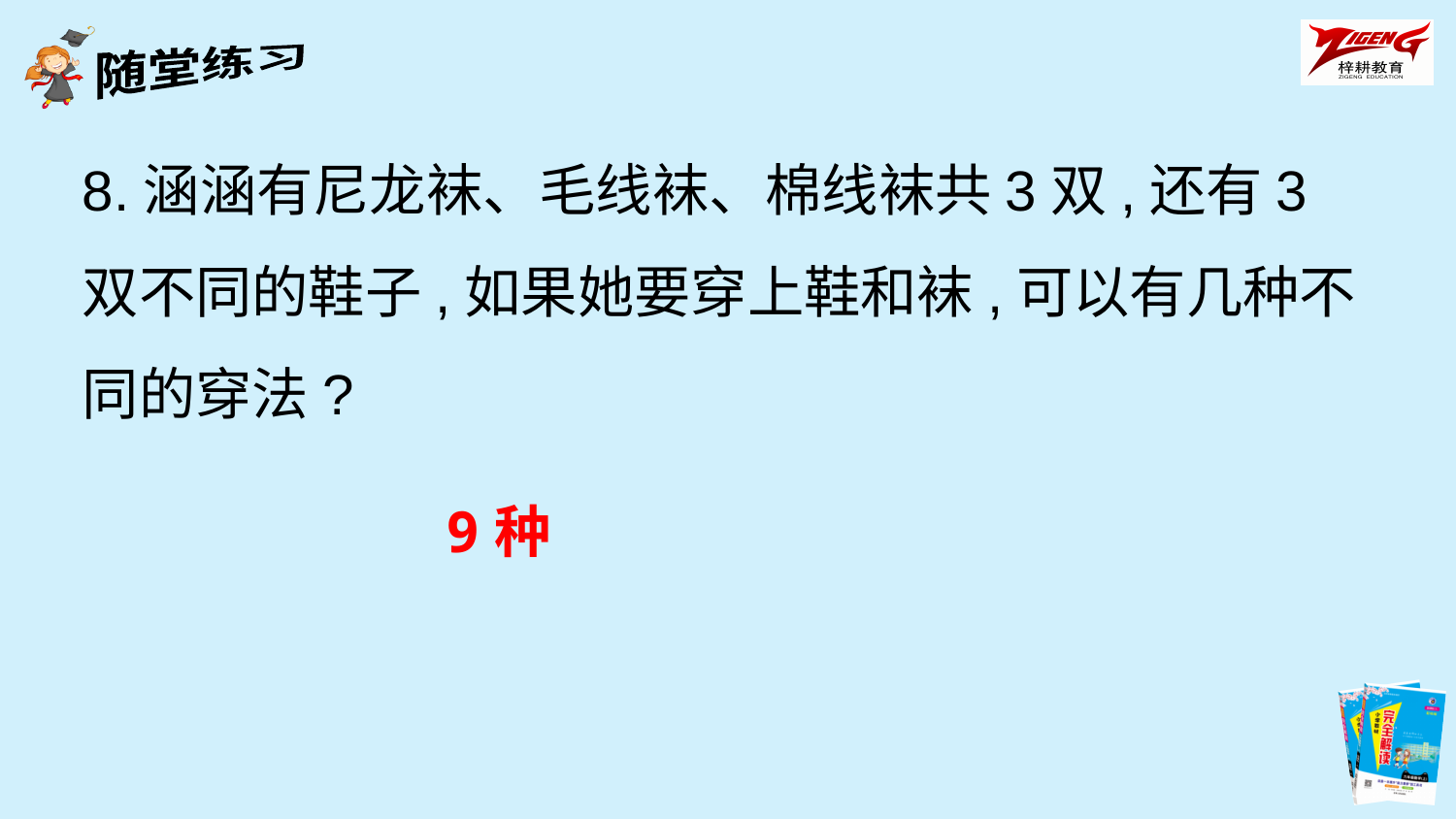

8.涵涵有尼龙袜、毛线袜、棉线袜共3双,还有3双不同的鞋子,如果她要穿上鞋和袜,可以有几种不同的穿法?
9种